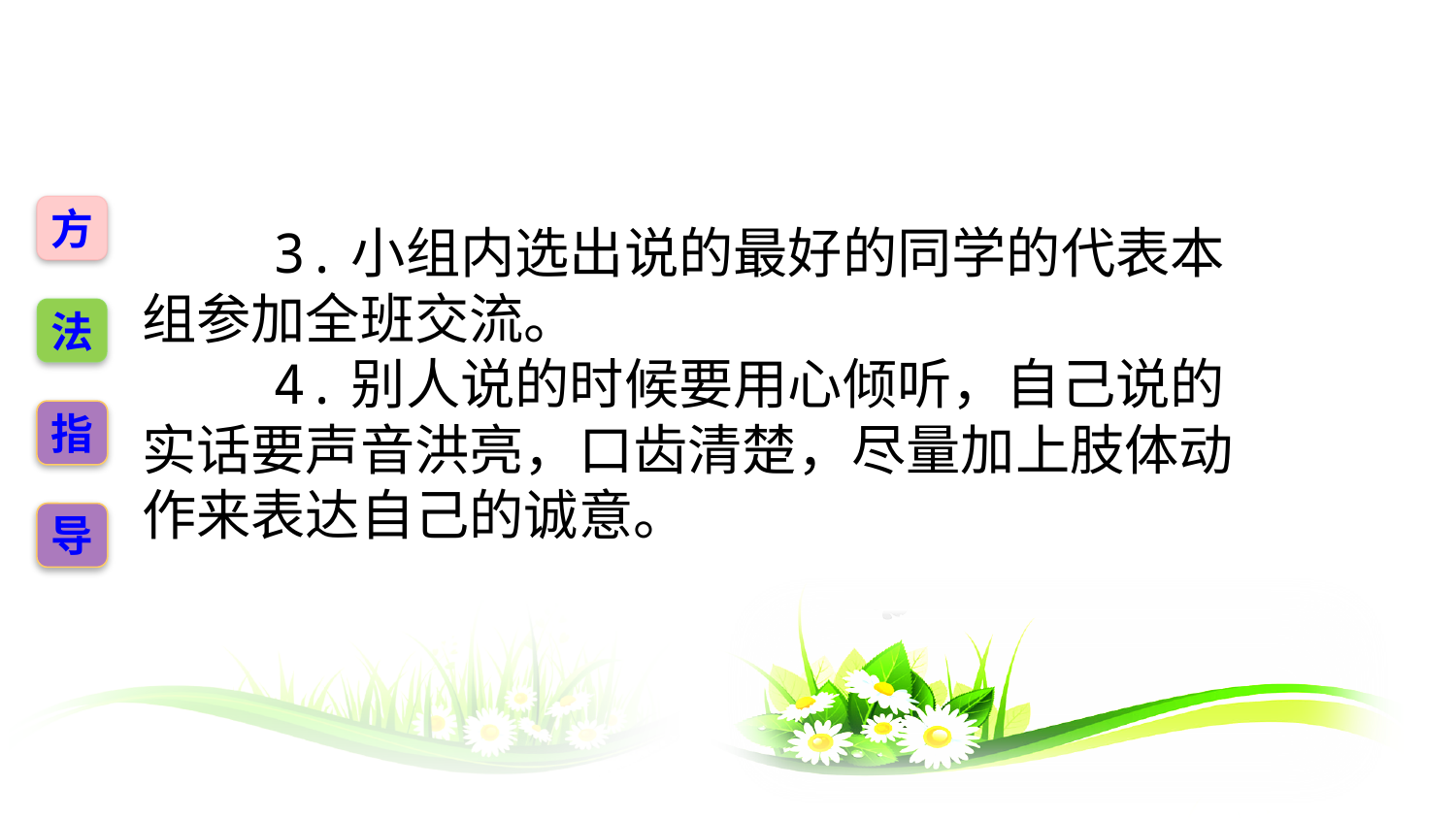

方
    3.小组内选出说的最好的同学的代表本组参加全班交流。
    4.别人说的时候要用心倾听，自己说的实话要声音洪亮，口齿清楚，尽量加上肢体动作来表达自己的诚意。
法
指
导